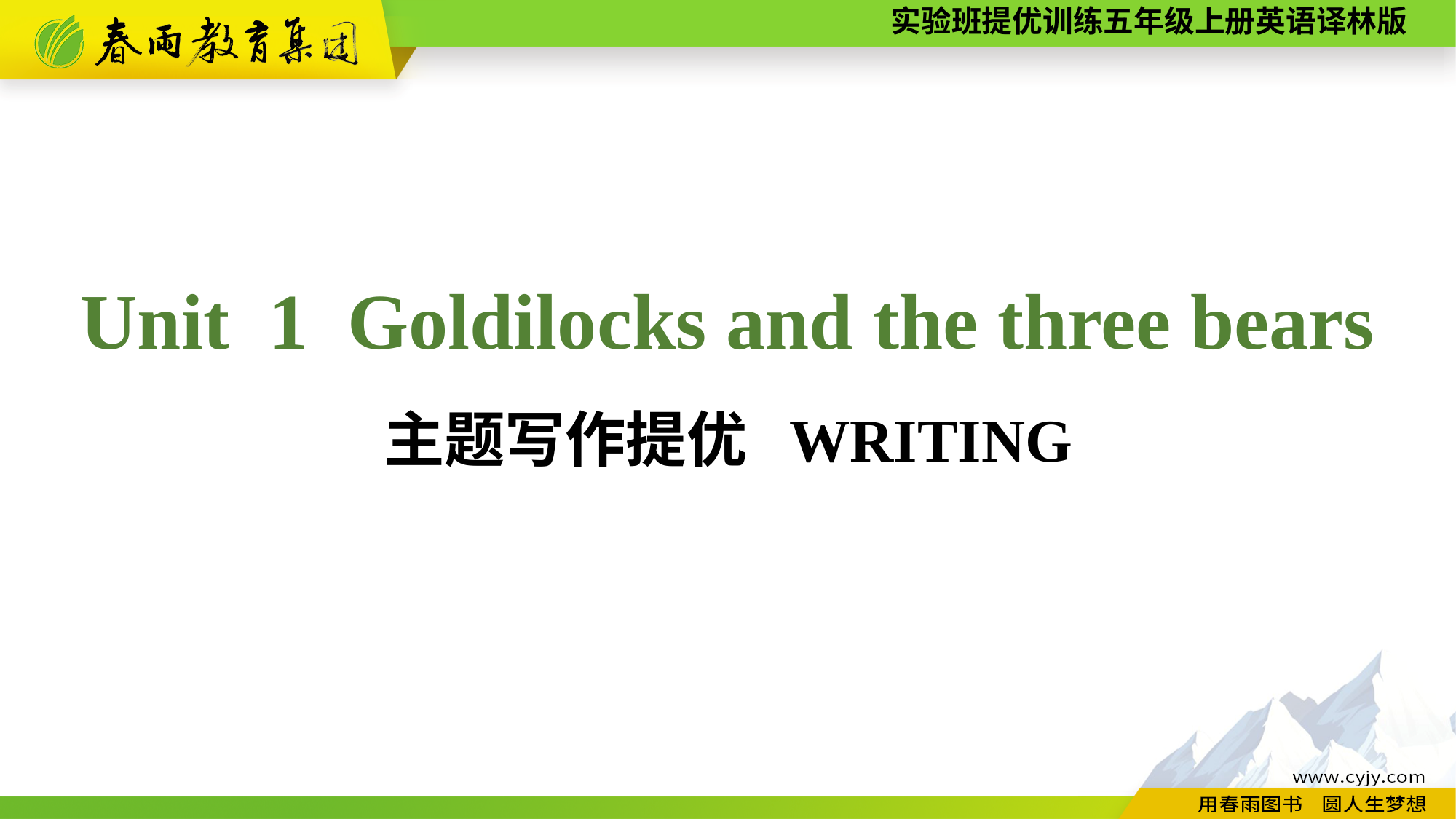

Unit  1  Goldilocks and the three bears
主题写作提优  WRITING